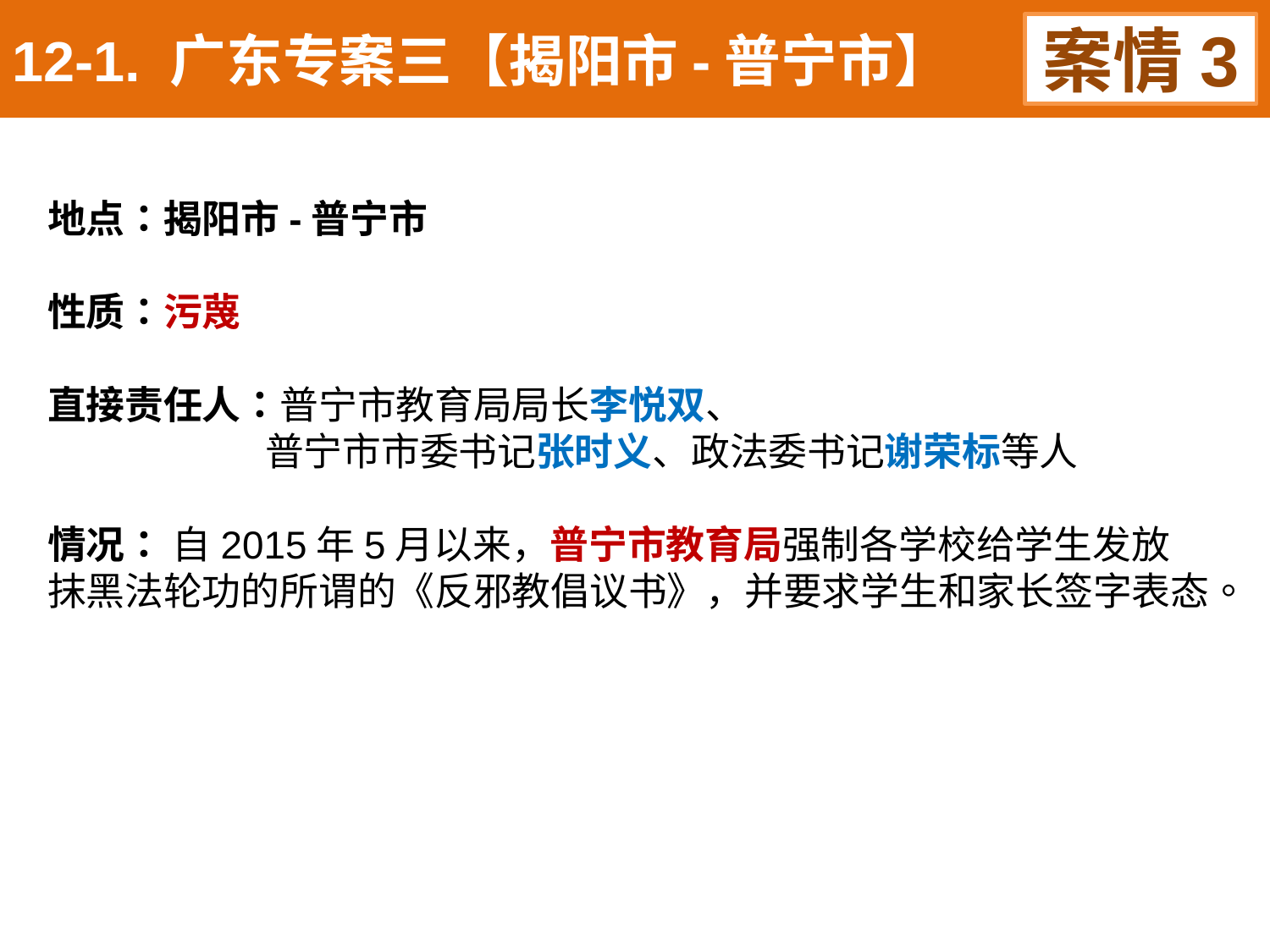

12-1. 广东专案三【揭阳市-普宁市】
案情3

地点：揭阳市-普宁市

性质：污蔑

直接责任人：普宁市教育局局长李悦双、
                        普宁市市委书记张时义、政法委书记谢荣标等人

情况： 自2015年5月以来，普宁市教育局强制各学校给学生发放
抹黑法轮功的所谓的《反邪教倡议书》，并要求学生和家长签字表态。